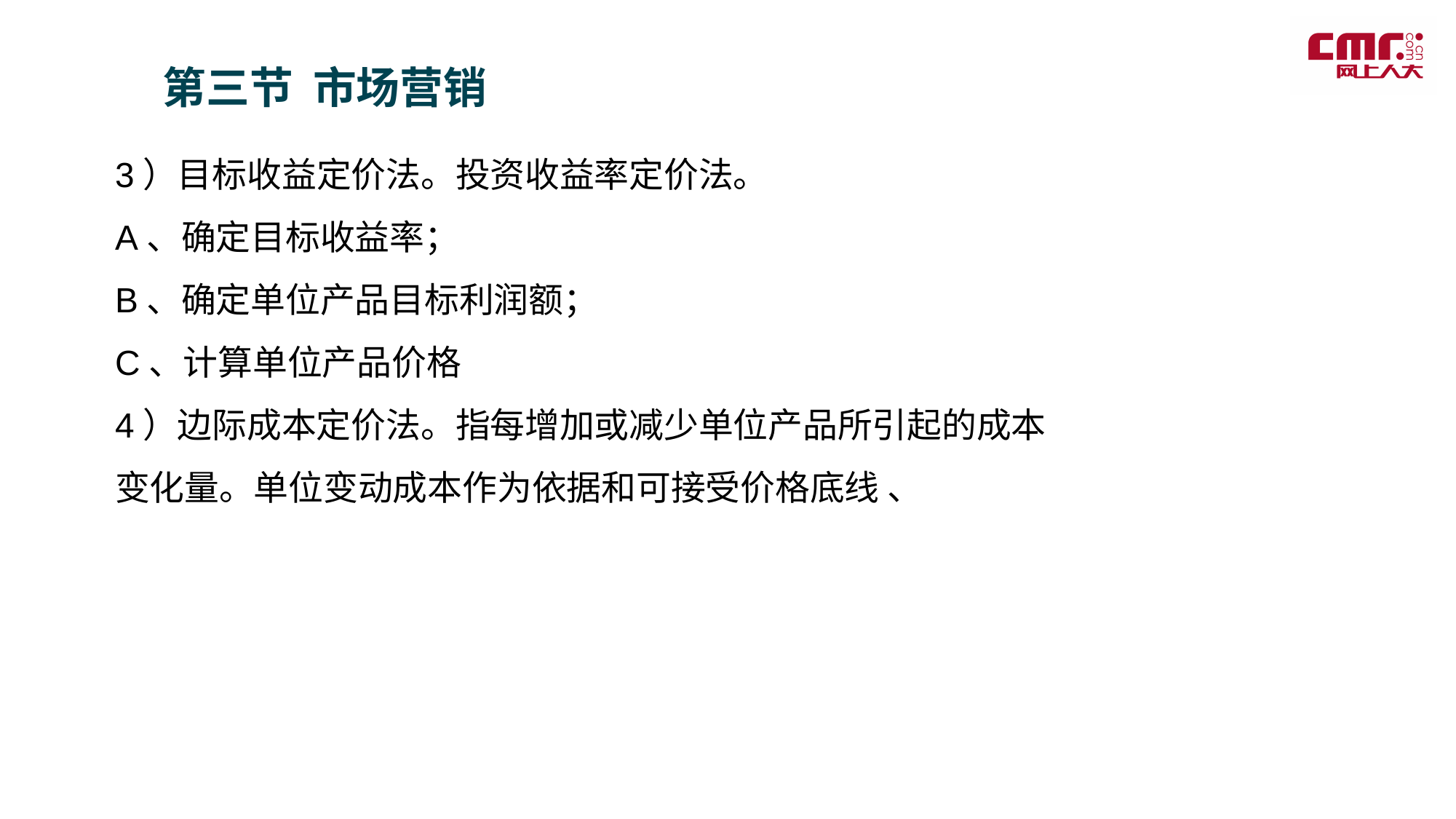

第三节  市场营销

3）目标收益定价法。投资收益率定价法。
A、确定目标收益率；
B、确定单位产品目标利润额；
C、计算单位产品价格
4）边际成本定价法。指每增加或减少单位产品所引起的成本变化量。单位变动成本作为依据和可接受价格底线 、